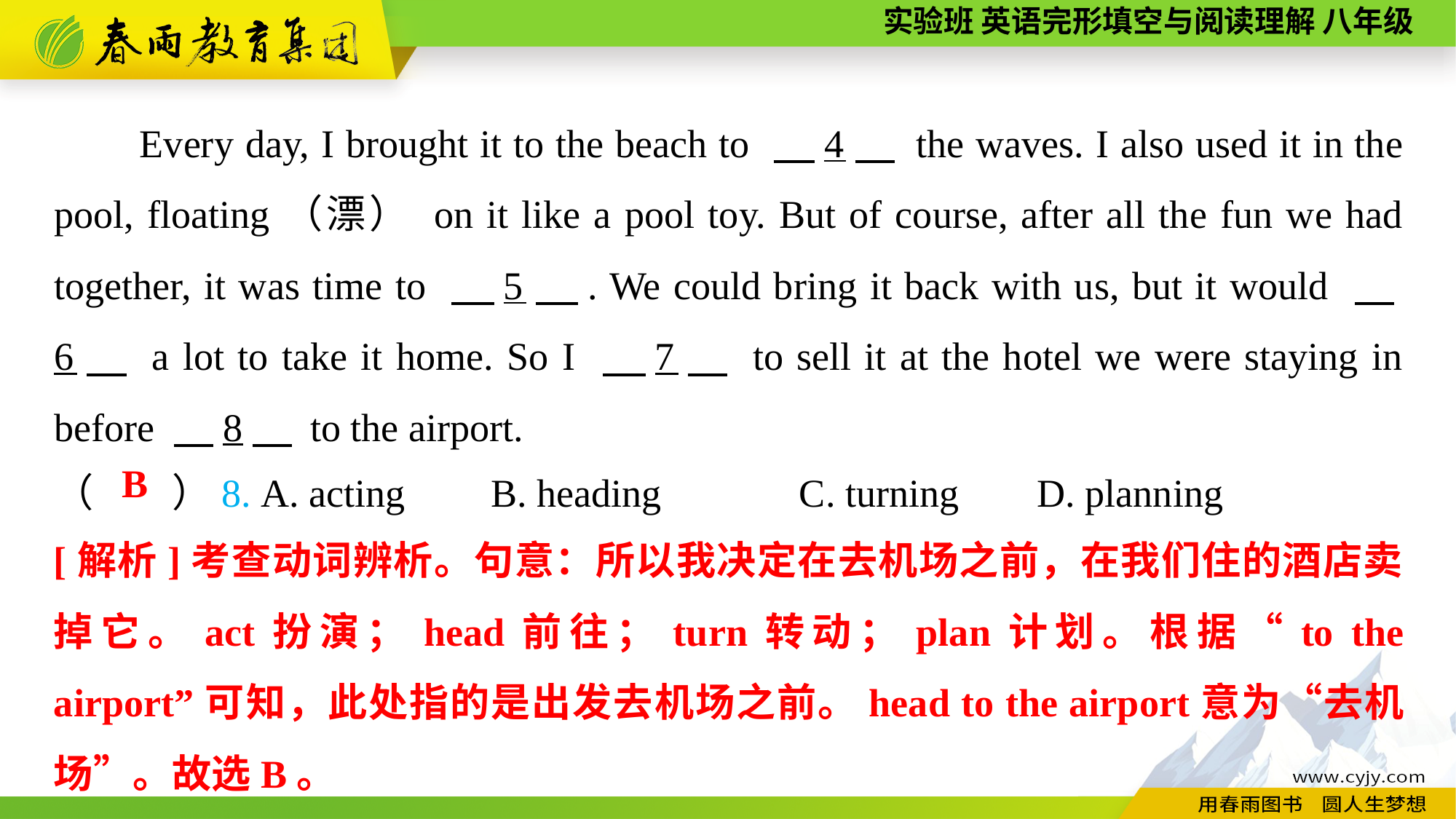

Every day, I brought it to the beach to 　4　 the waves. I also used it in the pool, floating（漂） on it like a pool toy. But of course, after all the fun we had together, it was time to 　5　. We could bring it back with us, but it would 　6　 a lot to take it home. So I 　7　 to sell it at the hotel we were staying in before 　8　 to the airport.
（　　）8. A. acting	B. heading              C. turning	D. planning
B
[解析]考查动词辨析。句意：所以我决定在去机场之前，在我们住的酒店卖掉它。act扮演；head前往；turn转动；plan计划。根据“to the airport”可知，此处指的是出发去机场之前。head to the airport意为“去机场”。故选B。